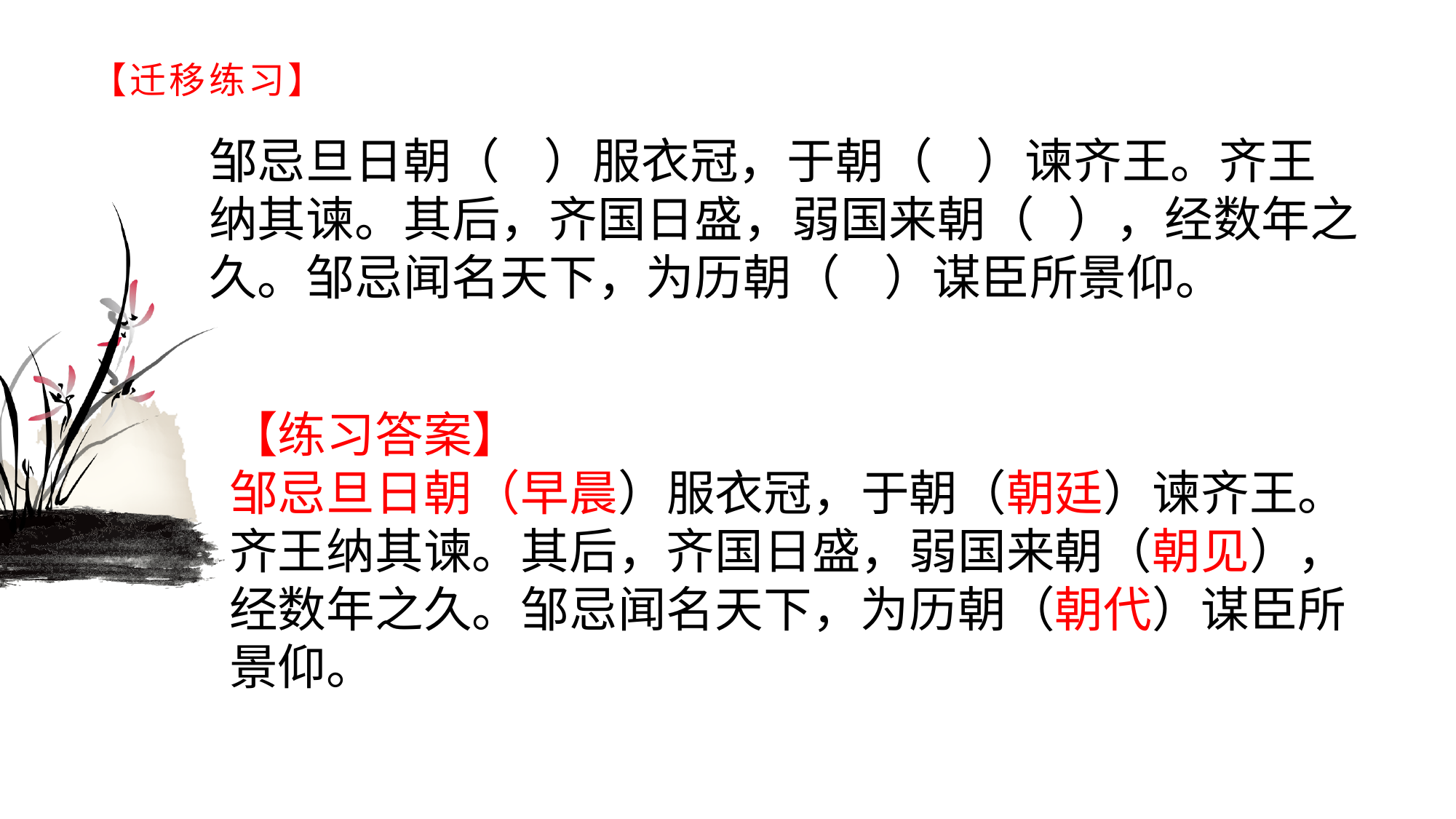

# 【迁移练习】
邹忌旦日朝（    ）服衣冠，于朝（    ）谏齐王。齐王纳其谏。其后，齐国日盛，弱国来朝（   ），经数年之久。邹忌闻名天下，为历朝（    ）谋臣所景仰。
【练习答案】邹忌旦日朝（早晨）服衣冠，于朝（朝廷）谏齐王。齐王纳其谏。其后，齐国日盛，弱国来朝（朝见），经数年之久。邹忌闻名天下，为历朝（朝代）谋臣所景仰。